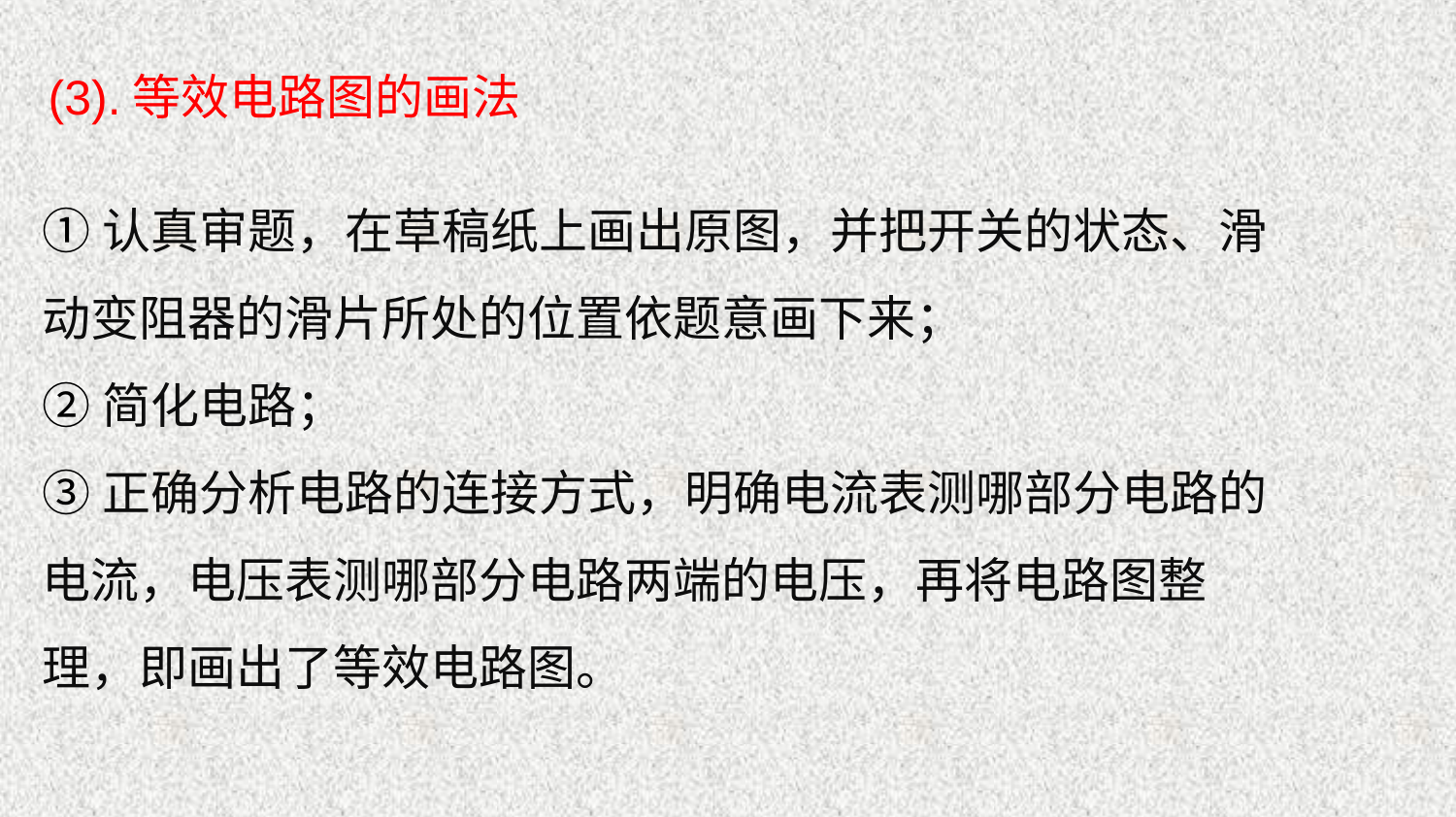

(3).等效电路图的画法
①认真审题，在草稿纸上画出原图，并把开关的状态、滑动变阻器的滑片所处的位置依题意画下来；
②简化电路；
③正确分析电路的连接方式，明确电流表测哪部分电路的电流，电压表测哪部分电路两端的电压，再将电路图整理，即画出了等效电路图。